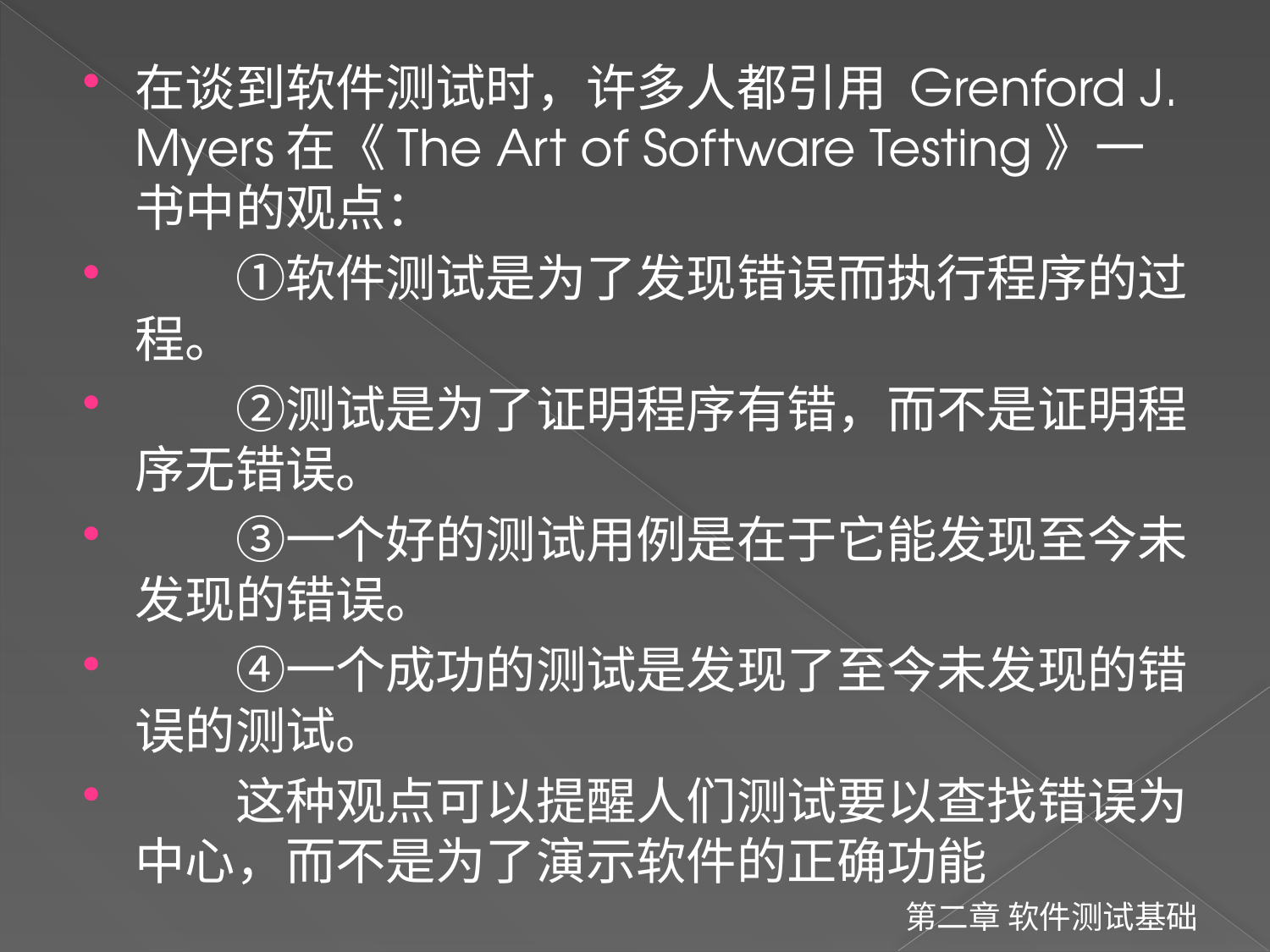

在谈到软件测试时，许多人都引用 Grenford J. Myers在《The Art of Software Testing》一书中的观点：
　　①软件测试是为了发现错误而执行程序的过程。
　　②测试是为了证明程序有错，而不是证明程序无错误。
　　③一个好的测试用例是在于它能发现至今未发现的错误。
　　④一个成功的测试是发现了至今未发现的错误的测试。
　　这种观点可以提醒人们测试要以查找错误为中心，而不是为了演示软件的正确功能